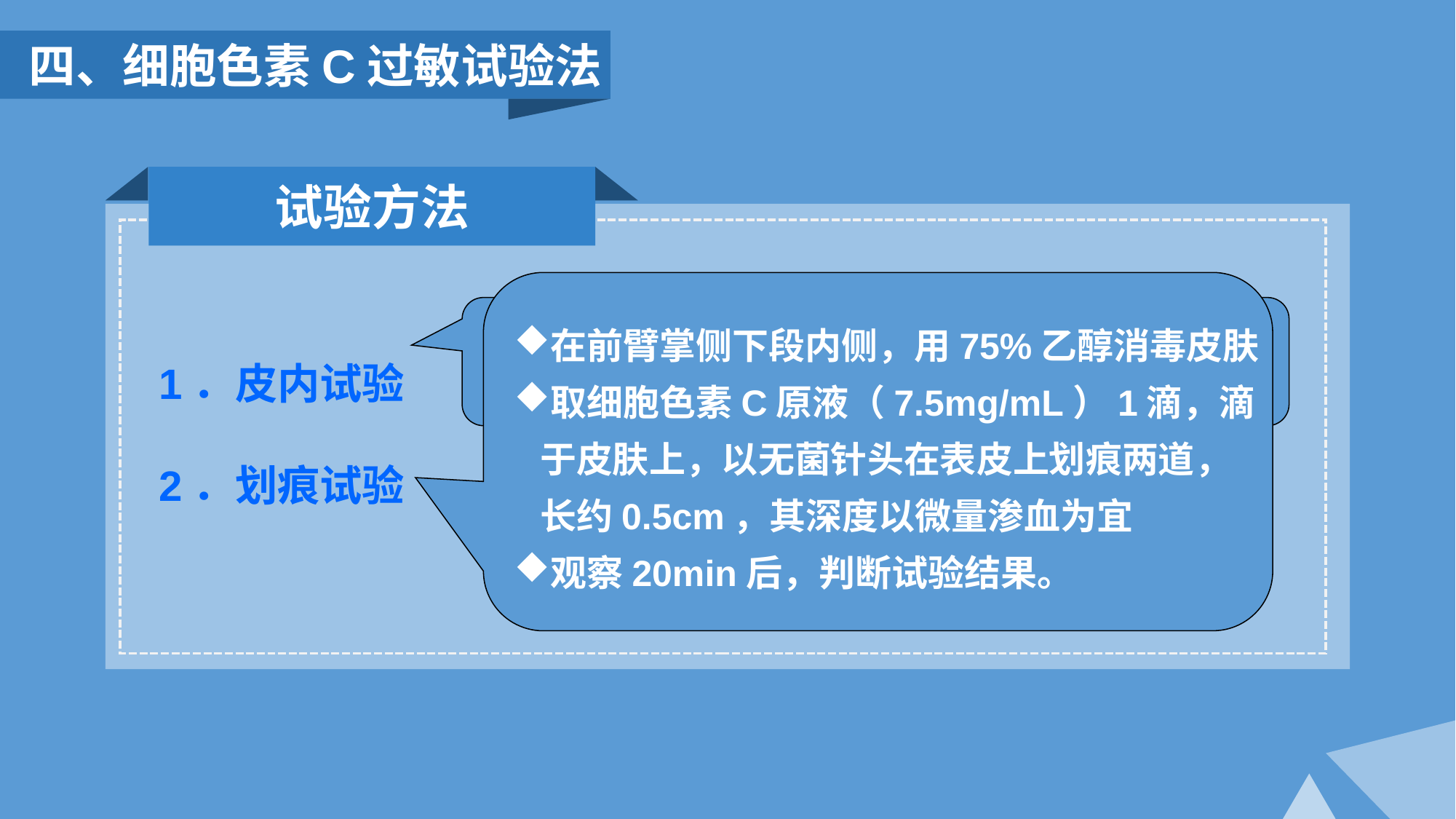

四、细胞色素C过敏试验法

试验方法

1．皮内试验
2．划痕试验
在前臂掌侧下段内侧，用75%乙醇消毒皮肤
取细胞色素C原液（7.5mg/mL）1滴，滴于皮肤上，以无菌针头在表皮上划痕两道，长约0.5cm，其深度以微量渗血为宜
观察20min后，判断试验结果。
取细胞色素C试验液 0.1mL(含0.075mg)作皮内注射，观察20min后，判断试验结果。